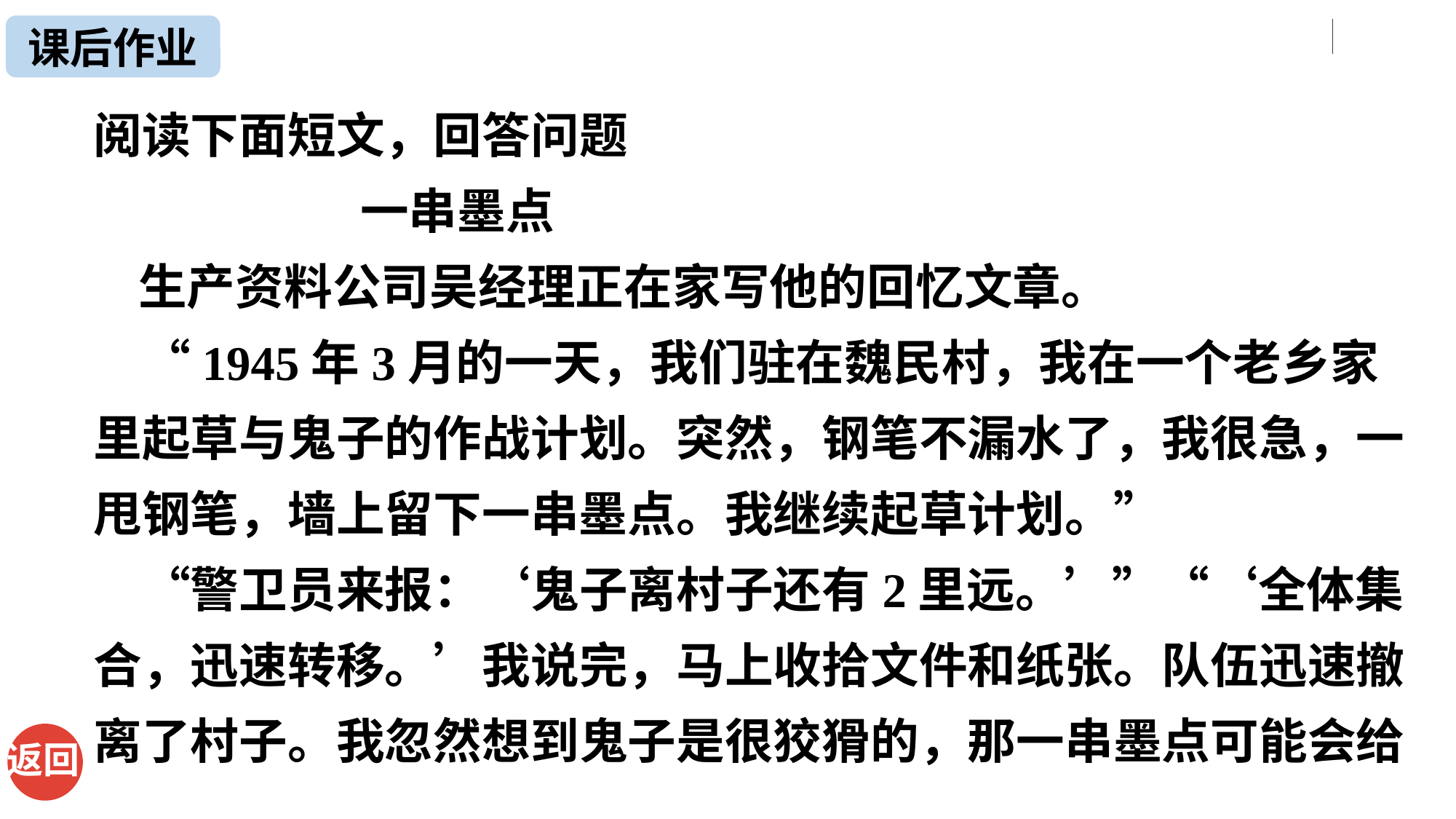

课后作业
阅读下面短文，回答问题
                       一串墨点
   生产资料公司吴经理正在家写他的回忆文章。
　“1945年3月的一天，我们驻在魏民村，我在一个老乡家里起草与鬼子的作战计划。突然，钢笔不漏水了，我很急，一甩钢笔，墙上留下一串墨点。我继续起草计划。”
　“警卫员来报：‘鬼子离村子还有2里远。’”“‘全体集合，迅速转移。’我说完，马上收拾文件和纸张。队伍迅速撤离了村子。我忽然想到鬼子是很狡猾的，那一串墨点可能会给

返回